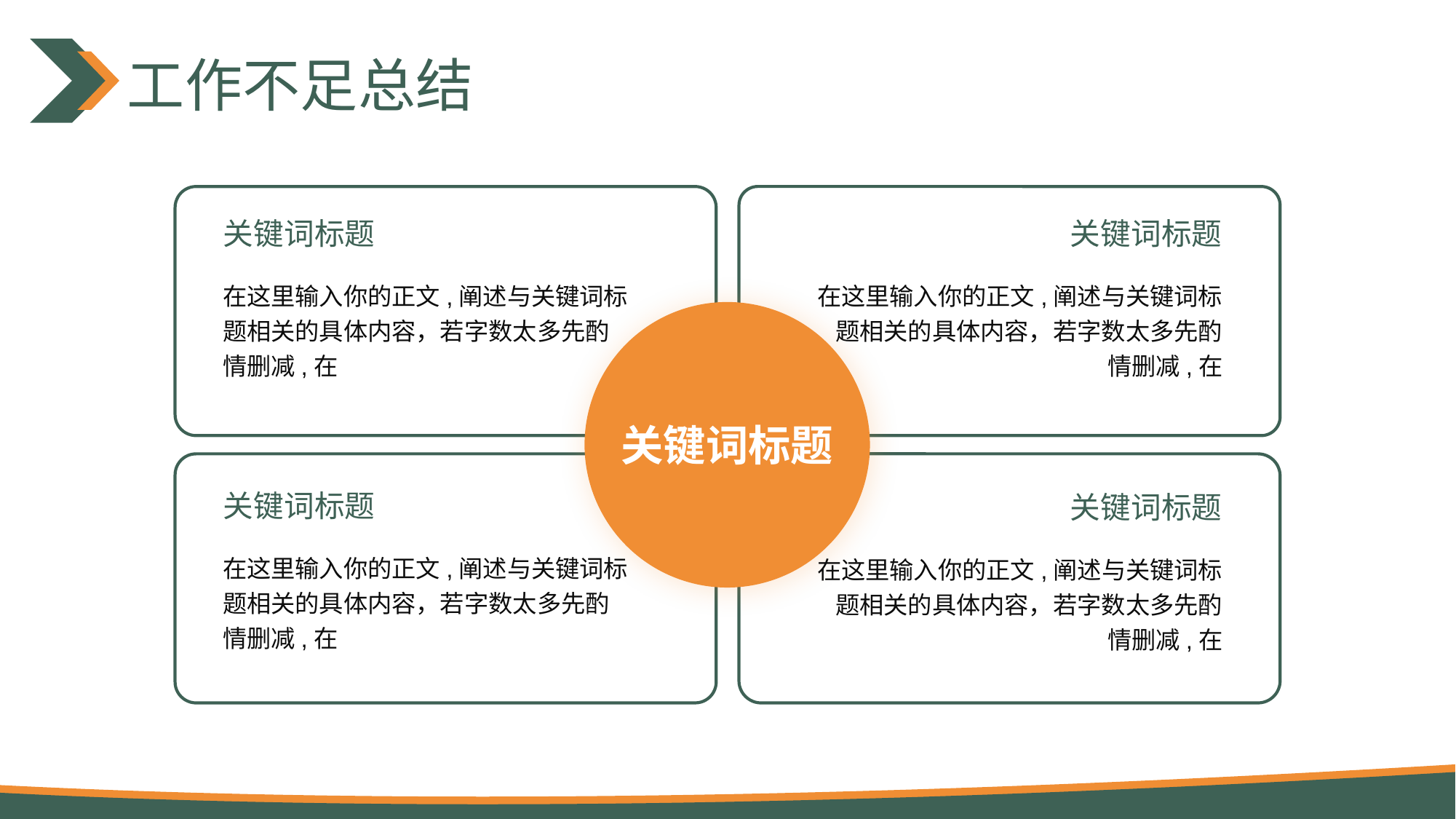

工作不足总结

关键词标题
在这里输入你的正文,阐述与关键词标题相关的具体内容，若字数太多先酌情删减,在
关键词标题
在这里输入你的正文,阐述与关键词标题相关的具体内容，若字数太多先酌情删减,在

关键词标题

关键词标题
在这里输入你的正文,阐述与关键词标题相关的具体内容，若字数太多先酌情删减,在
关键词标题
在这里输入你的正文,阐述与关键词标题相关的具体内容，若字数太多先酌情删减,在